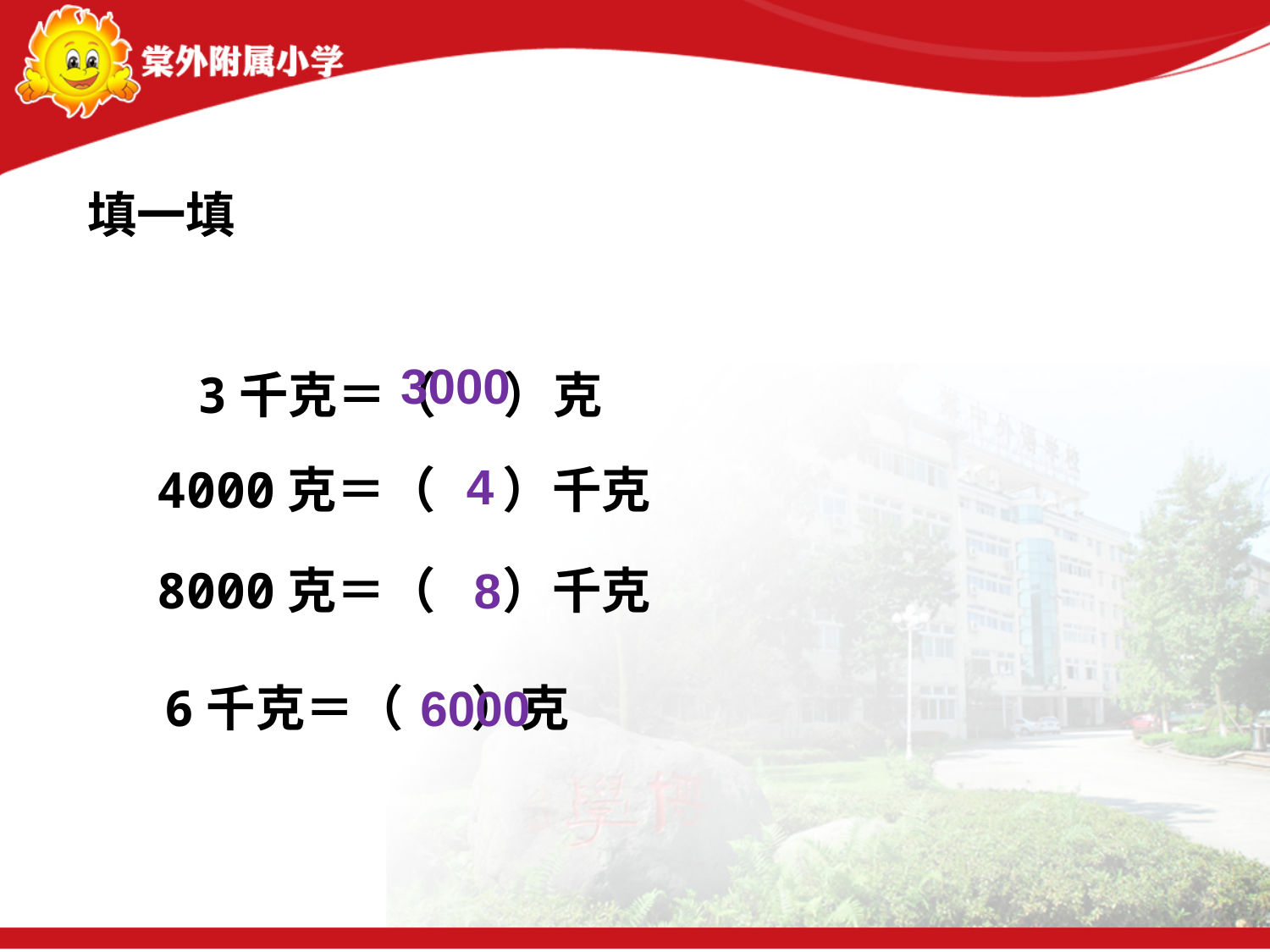

填一填
3千克＝（      ）克
3000
4000克＝（      ）千克
4
8000克＝（      ）千克
8
6千克＝（      ）克
6000